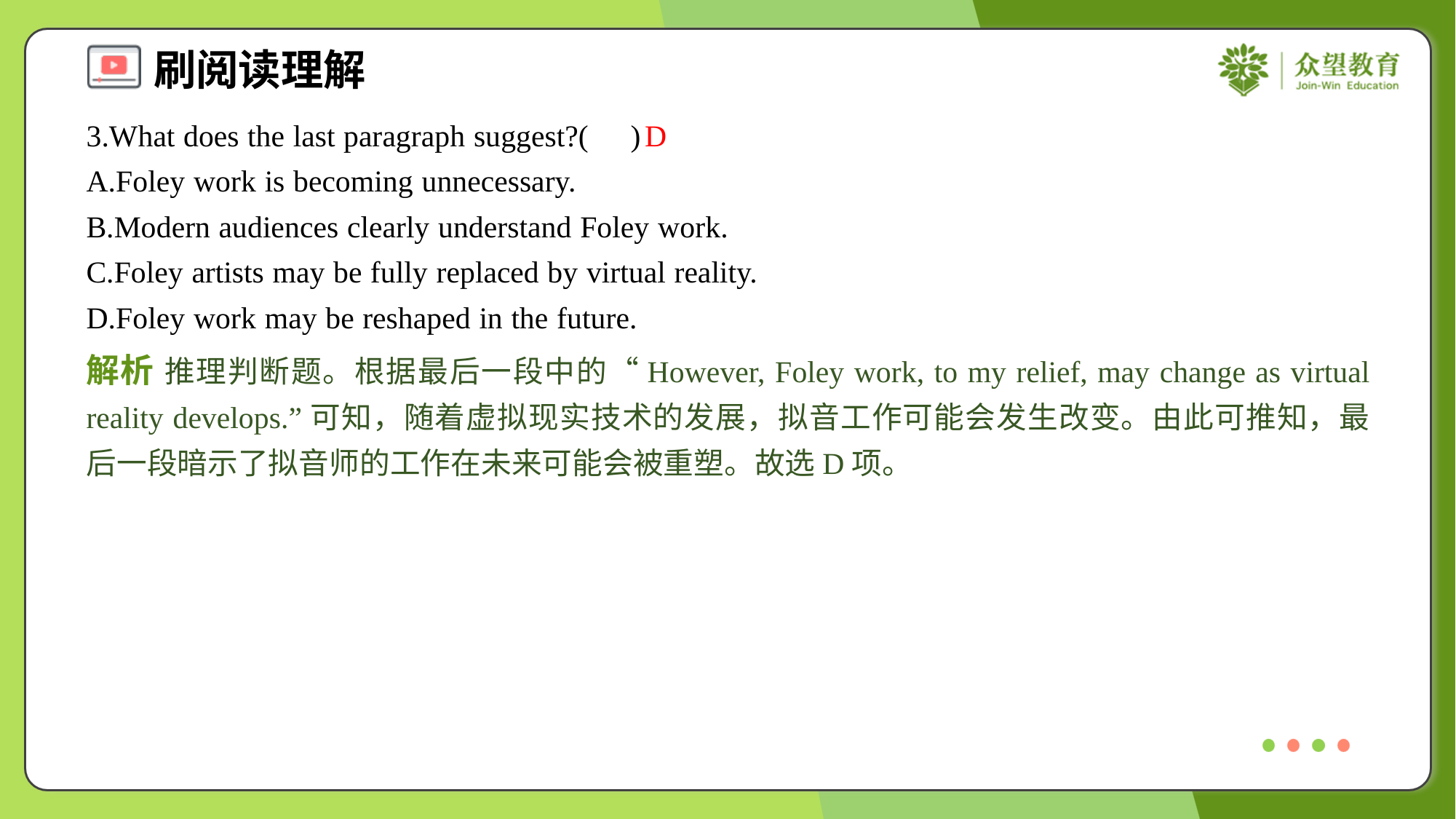

3.What does the last paragraph suggest?(     )
D
A.Foley work is becoming unnecessary.
B.Modern audiences clearly understand Foley work.
C.Foley artists may be fully replaced by virtual reality.
D.Foley work may be reshaped in the future.
解析 推理判断题。根据最后一段中的“However, Foley work, to my relief, may change as virtual reality develops.”可知，随着虚拟现实技术的发展，拟音工作可能会发生改变。由此可推知，最后一段暗示了拟音师的工作在未来可能会被重塑。故选D项。